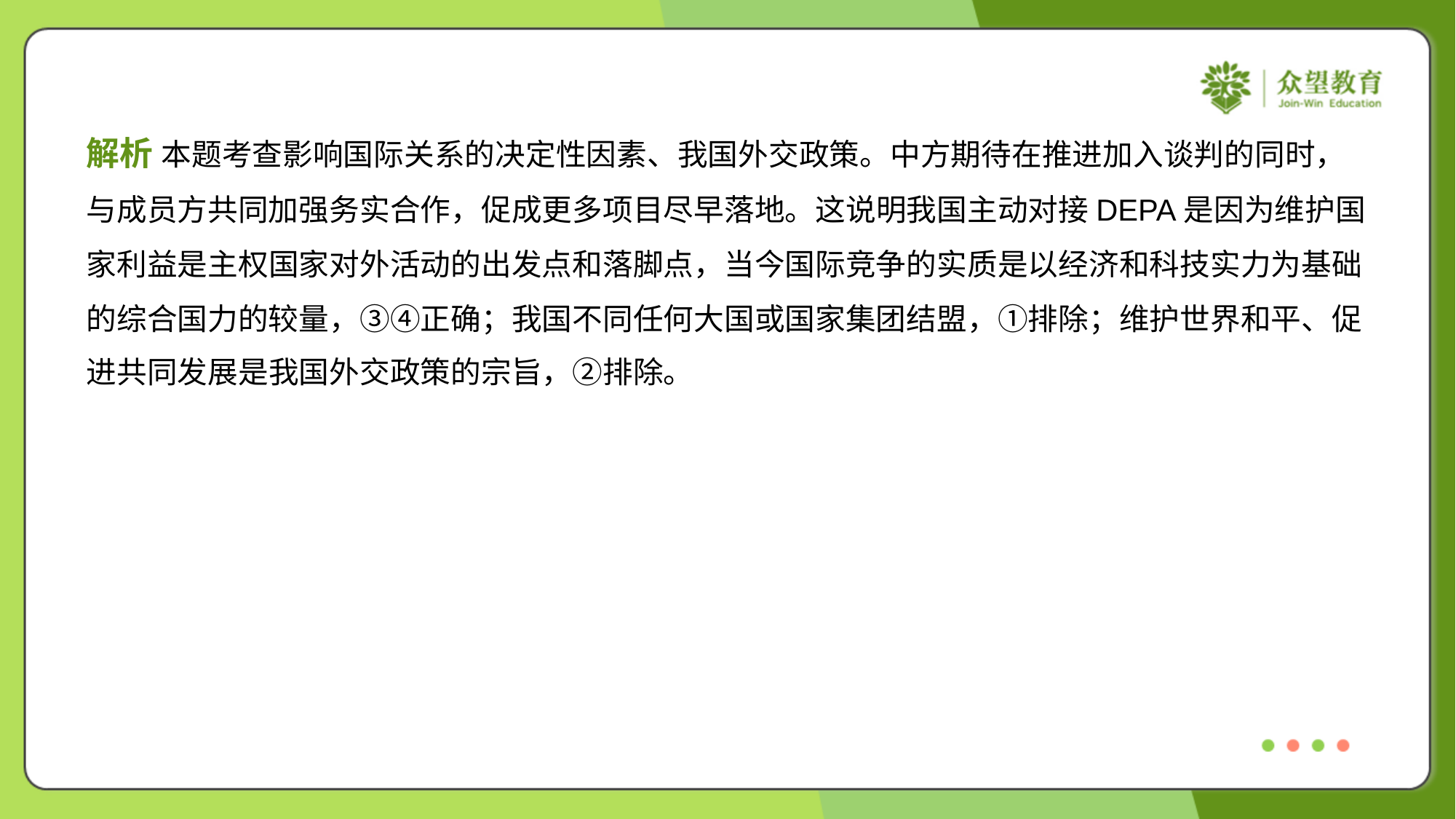

解析 本题考查影响国际关系的决定性因素、我国外交政策。中方期待在推进加入谈判的同时，
与成员方共同加强务实合作，促成更多项目尽早落地。这说明我国主动对接DEPA是因为维护国
家利益是主权国家对外活动的出发点和落脚点，当今国际竞争的实质是以经济和科技实力为基础
的综合国力的较量，③④正确；我国不同任何大国或国家集团结盟，①排除；维护世界和平、促
进共同发展是我国外交政策的宗旨，②排除。